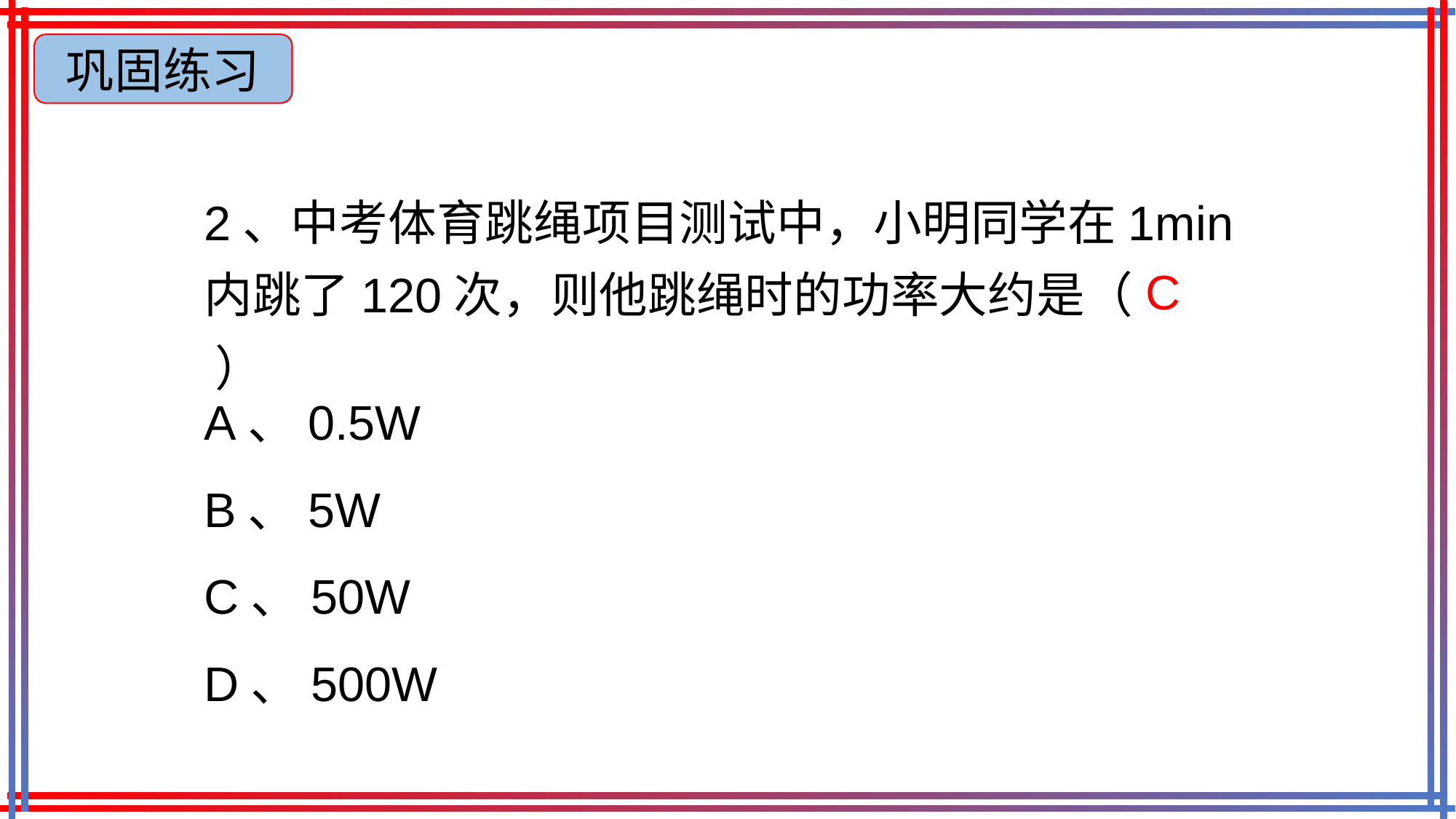

巩固练习
2、中考体育跳绳项目测试中，小明同学在1min内跳了120次，则他跳绳时的功率大约是（        ）
C
A、0.5W
B、5W
C、50W
D、500W